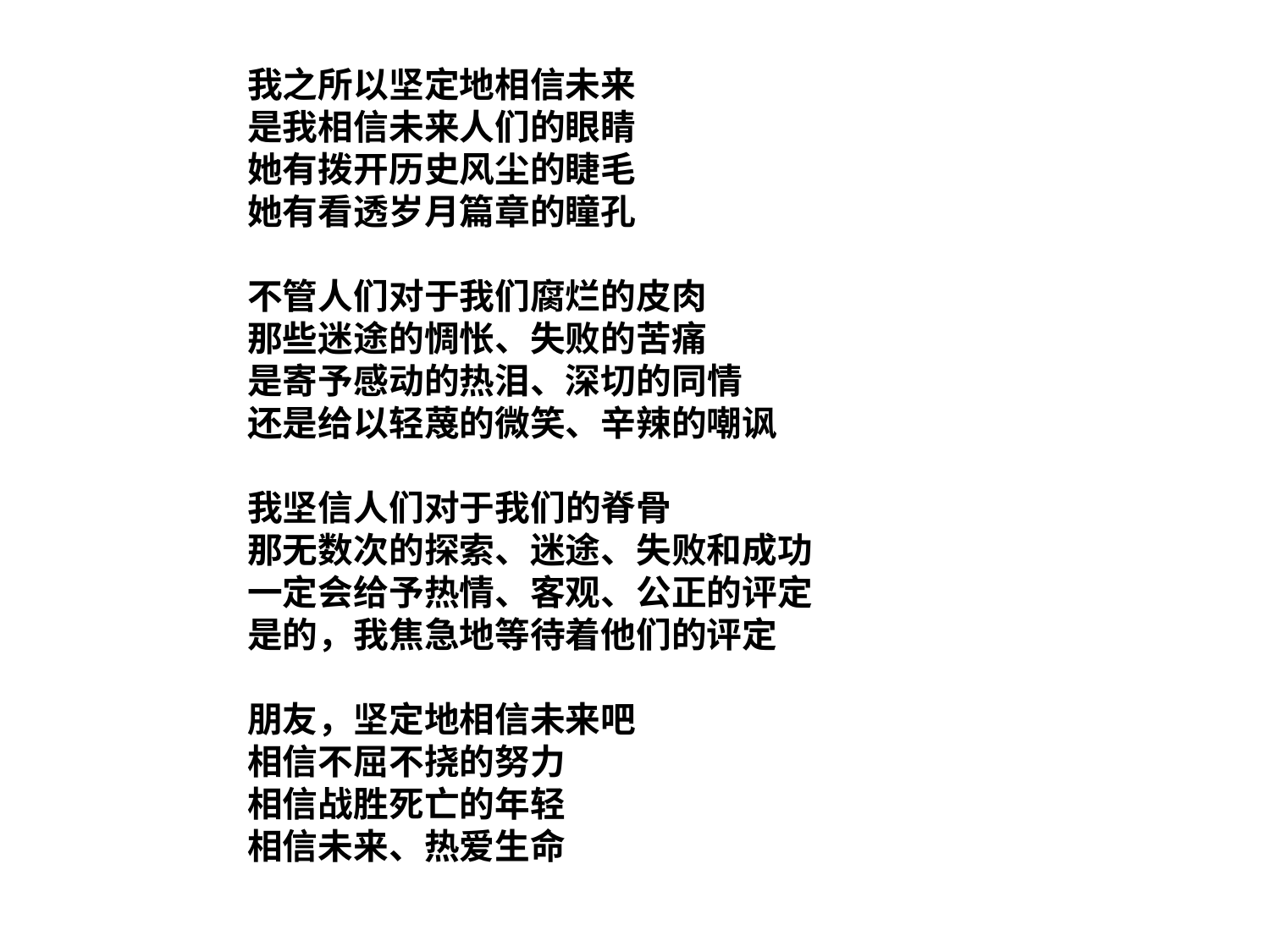

我之所以坚定地相信未来
是我相信未来人们的眼睛
她有拨开历史风尘的睫毛
她有看透岁月篇章的瞳孔
不管人们对于我们腐烂的皮肉
那些迷途的惆怅、失败的苦痛
是寄予感动的热泪、深切的同情
还是给以轻蔑的微笑、辛辣的嘲讽
我坚信人们对于我们的脊骨
那无数次的探索、迷途、失败和成功
一定会给予热情、客观、公正的评定
是的，我焦急地等待着他们的评定
朋友，坚定地相信未来吧
相信不屈不挠的努力
相信战胜死亡的年轻
相信未来、热爱生命